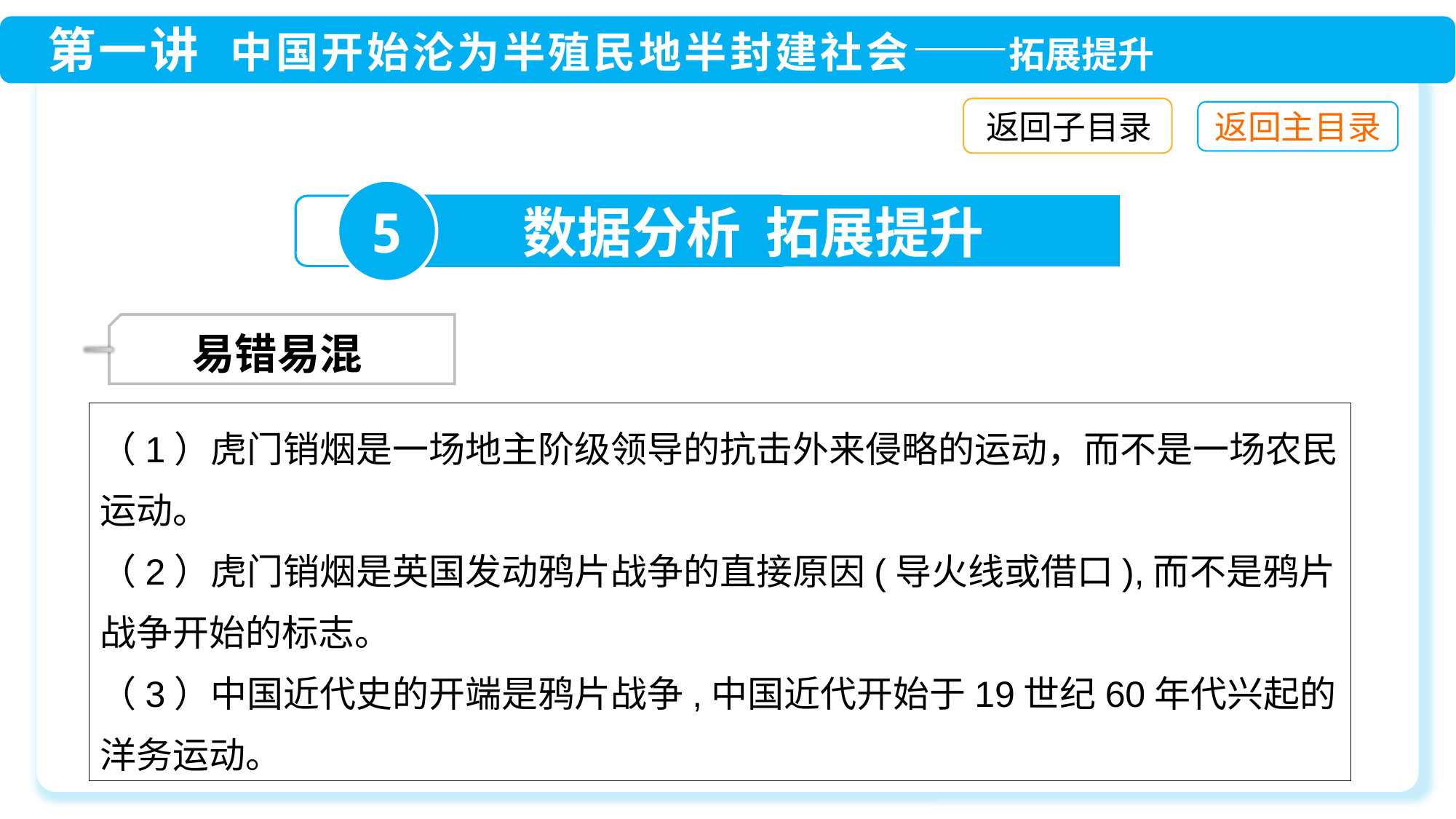

返回子目录
5

数据分析  拓展提升
 易错易混

（1）虎门销烟是一场地主阶级领导的抗击外来侵略的运动，而不是一场农民运动。
（2）虎门销烟是英国发动鸦片战争的直接原因(导火线或借口),而不是鸦片战争开始的标志。
（3）中国近代史的开端是鸦片战争,中国近代开始于19世纪60年代兴起的洋务运动。